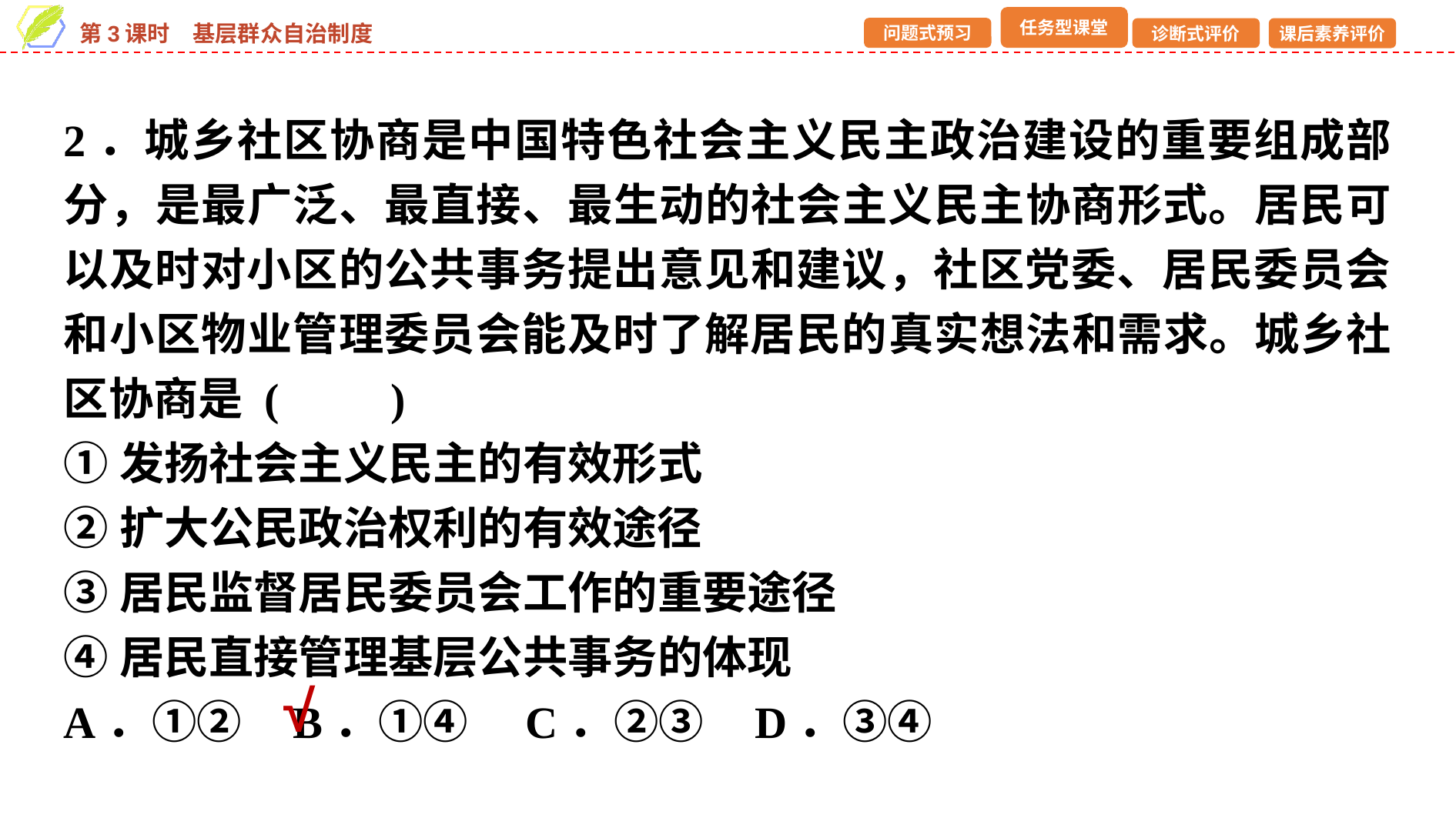

2．城乡社区协商是中国特色社会主义民主政治建设的重要组成部分，是最广泛、最直接、最生动的社会主义民主协商形式。居民可以及时对小区的公共事务提出意见和建议，社区党委、居民委员会和小区物业管理委员会能及时了解居民的真实想法和需求。城乡社区协商是 (　　)
①发扬社会主义民主的有效形式
②扩大公民政治权利的有效途径
③居民监督居民委员会工作的重要途径
④居民直接管理基层公共事务的体现
A．①②    B．①④	C．②③    D．③④
√